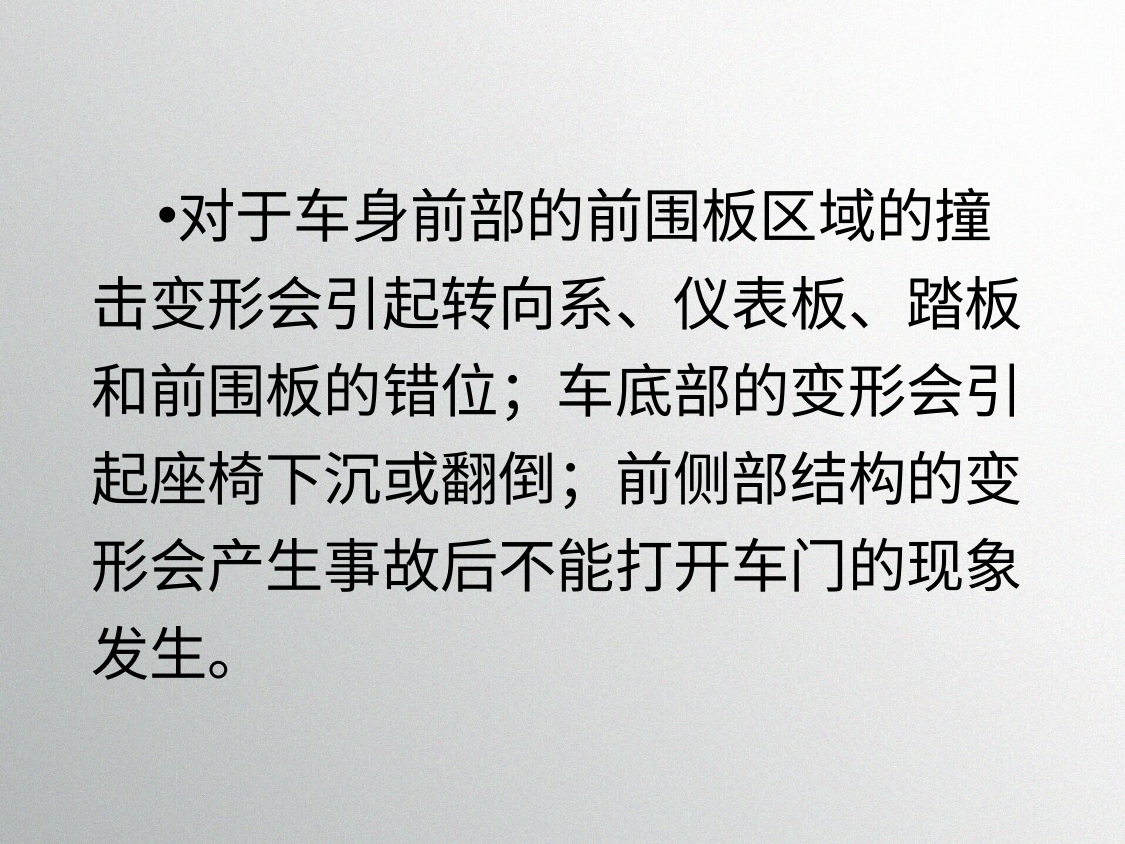

对于车身前部的前围板区域的撞击变形会引起转向系、仪表板、踏板和前围板的错位；车底部的变形会引起座椅下沉或翻倒；前侧部结构的变形会产生事故后不能打开车门的现象发生。